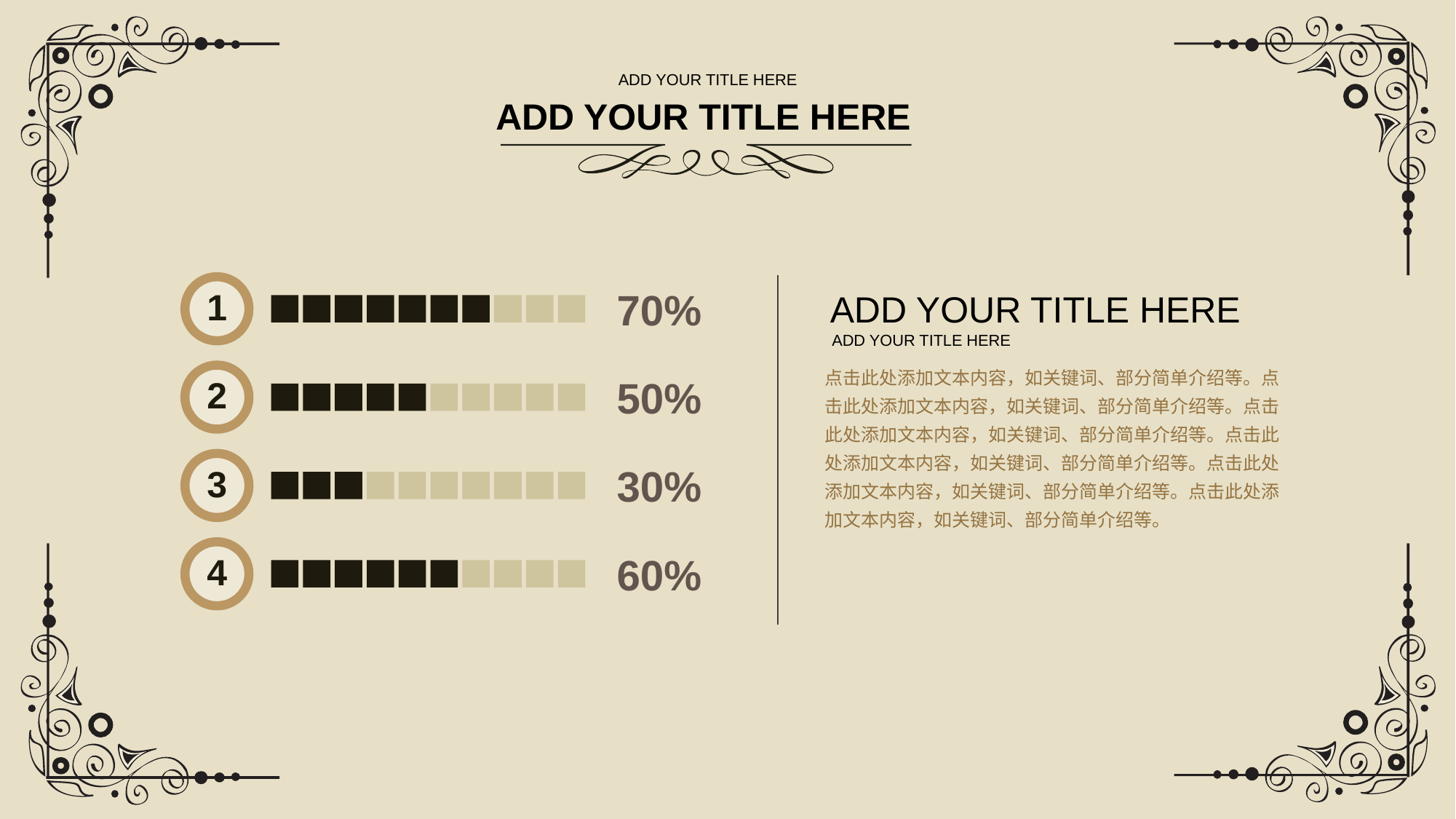

ADD YOUR TITLE HERE

ADD YOUR TITLE HERE
1
70%
ADD YOUR TITLE HERE

ADD YOUR TITLE HERE
点击此处添加文本内容，如关键词、部分简单介绍等。点击此处添加文本内容，如关键词、部分简单介绍等。点击此处添加文本内容，如关键词、部分简单介绍等。点击此处添加文本内容，如关键词、部分简单介绍等。点击此处添加文本内容，如关键词、部分简单介绍等。点击此处添加文本内容，如关键词、部分简单介绍等。
2
50%

3
30%

4
60%